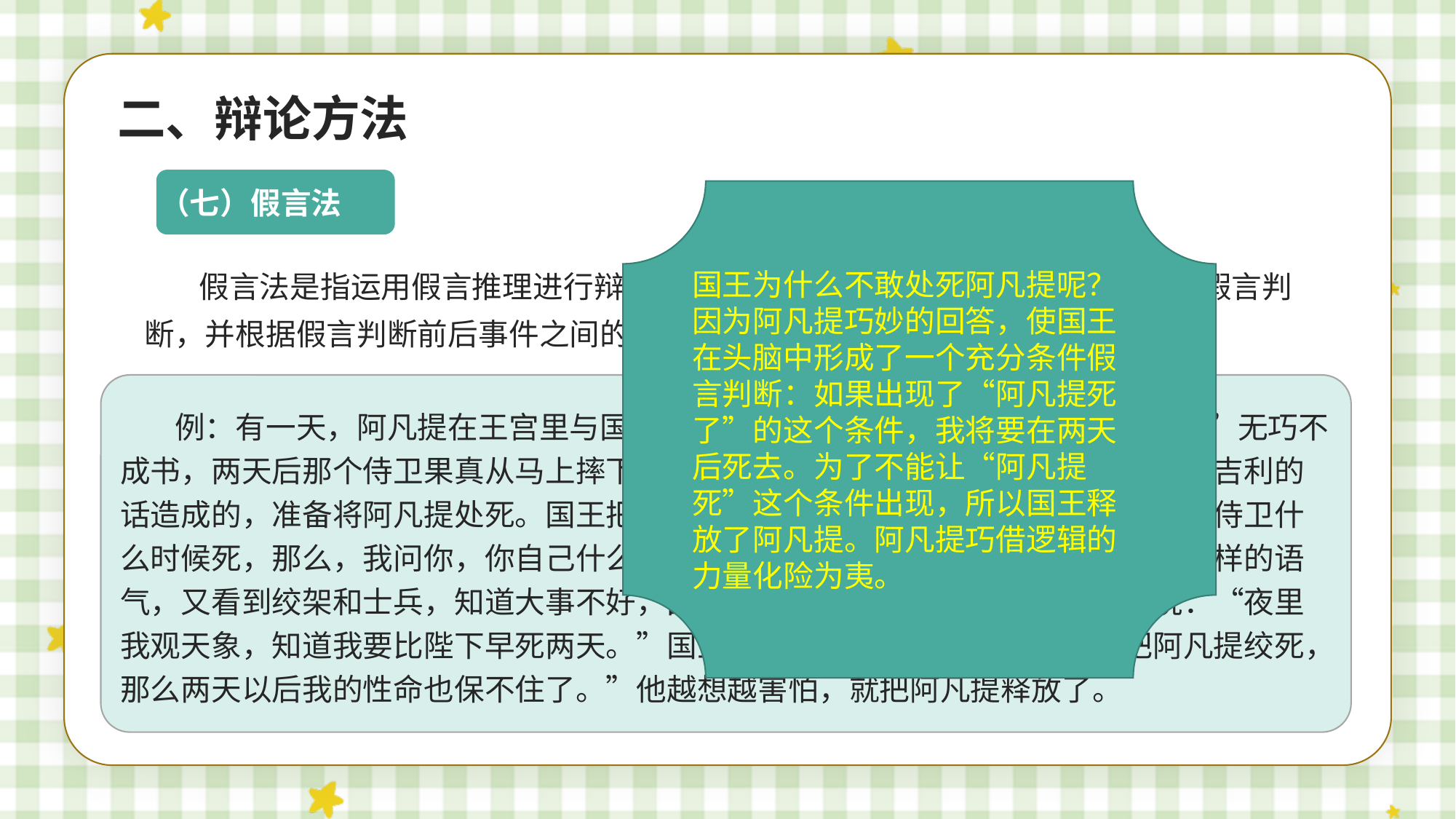

二、辩论方法
（七）假言法
国王为什么不敢处死阿凡提呢？因为阿凡提巧妙的回答，使国王在头脑中形成了一个充分条件假言判断：如果出现了“阿凡提死了”的这个条件，我将要在两天后死去。为了不能让“阿凡提死”这个条件出现，所以国王释放了阿凡提。阿凡提巧借逻辑的力量化险为夷。
假言法是指运用假言推理进行辩论的方法。假言推理是指前提至少有一个是假言判断，并根据假言判断前后事件之间的关系而推出结论的推论。
例：有一天，阿凡提在王宫里与国王的侍卫开玩笑说：“你两天以后就要死。”无巧不成书，两天后那个侍卫果真从马上摔下来死了。国王认为侍卫的死是阿凡提那句不吉利的话造成的，准备将阿凡提处死。国王把阿凡提叫来，怒冲冲地问道：“你既然知道侍卫什么时候死，那么，我问你，你自己什么时候死，你可知道吗？”阿凡提听到国王这样的语气，又看到绞架和士兵，知道大事不好，国王要绞死他了。于是他语气坚定地说：“夜里我观天象，知道我要比陛下早死两天。”国王一听，心里想：“如果现在我把阿凡提绞死，那么两天以后我的性命也保不住了。”他越想越害怕，就把阿凡提释放了。